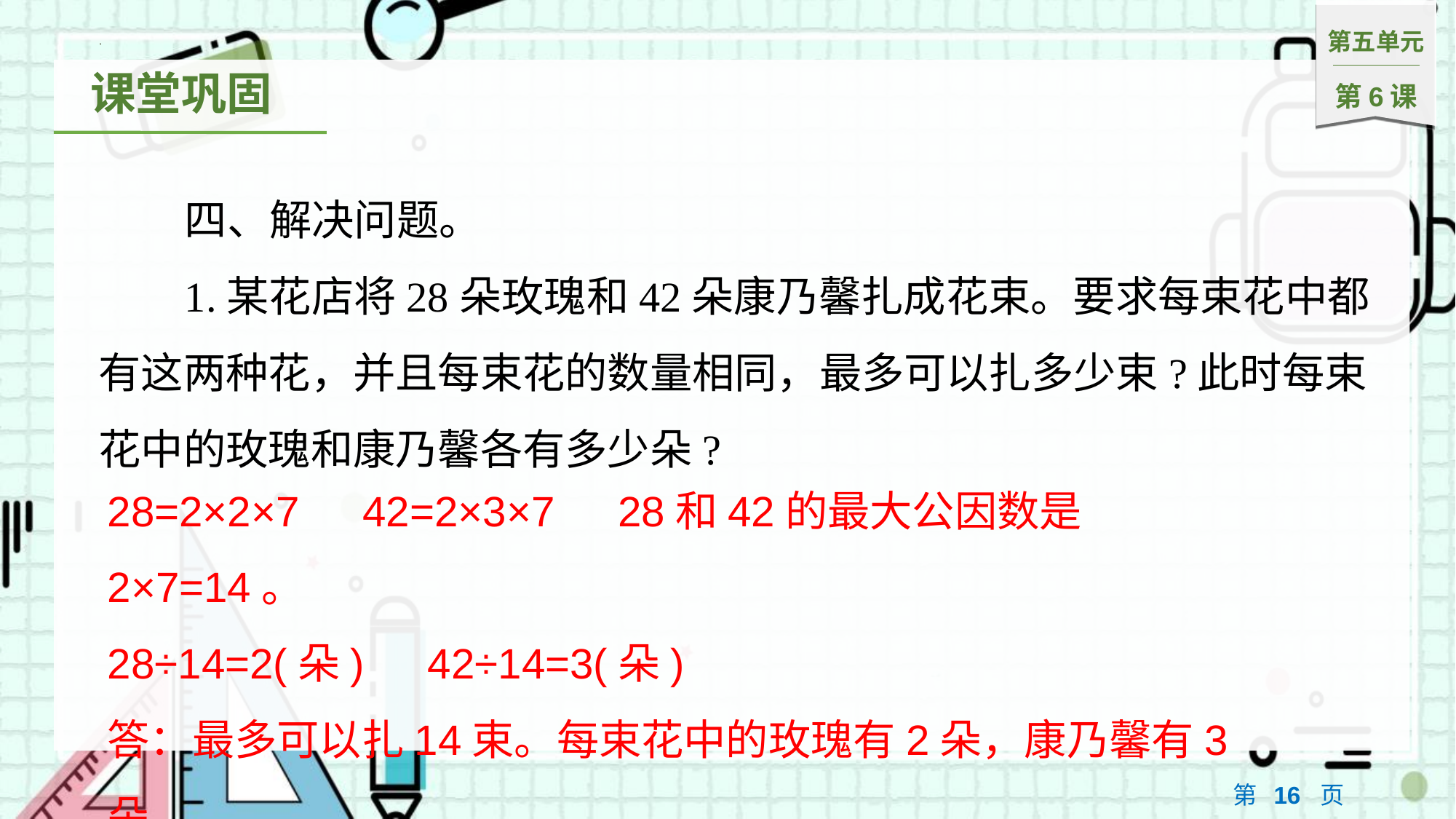

四、解决问题。
1.某花店将28朵玫瑰和42朵康乃馨扎成花束。要求每束花中都有这两种花，并且每束花的数量相同，最多可以扎多少束?此时每束花中的玫瑰和康乃馨各有多少朵?

28=2×2×7　42=2×3×7　28和42的最大公因数是2×7=14。
28÷14=2(朵)　42÷14=3(朵)
答：最多可以扎14束。每束花中的玫瑰有2朵，康乃馨有3朵。